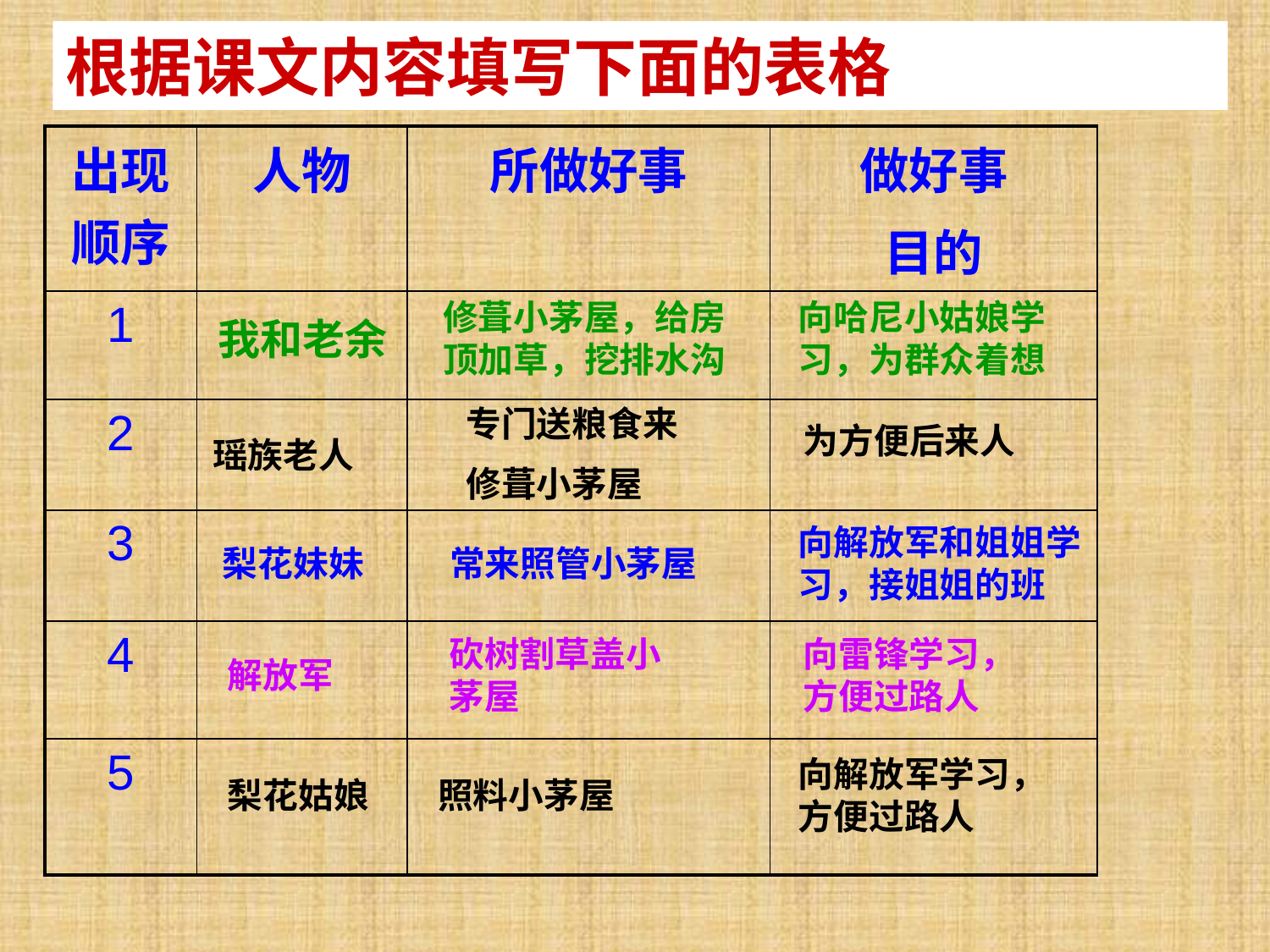

根据课文内容填写下面的表格
| 出现顺序 | 人物 | 所做好事 | 做好事 目的 |
| --- | --- | --- | --- |
| 1 |  |  |  |
| 2 |  |  |  |
| 3 |  |  |  |
| 4 |  |  |  |
| 5 |  |  |  |

修葺小茅屋，给房顶加草，挖排水沟
向哈尼小姑娘学习，为群众着想
我和老余
专门送粮食来
修葺小茅屋
为方便后来人
瑶族老人
向解放军和姐姐学习，接姐姐的班
梨花妹妹
常来照管小茅屋

砍树割草盖小茅屋
向雷锋学习，方便过路人
解放军
向解放军学习，方便过路人
梨花姑娘
照料小茅屋